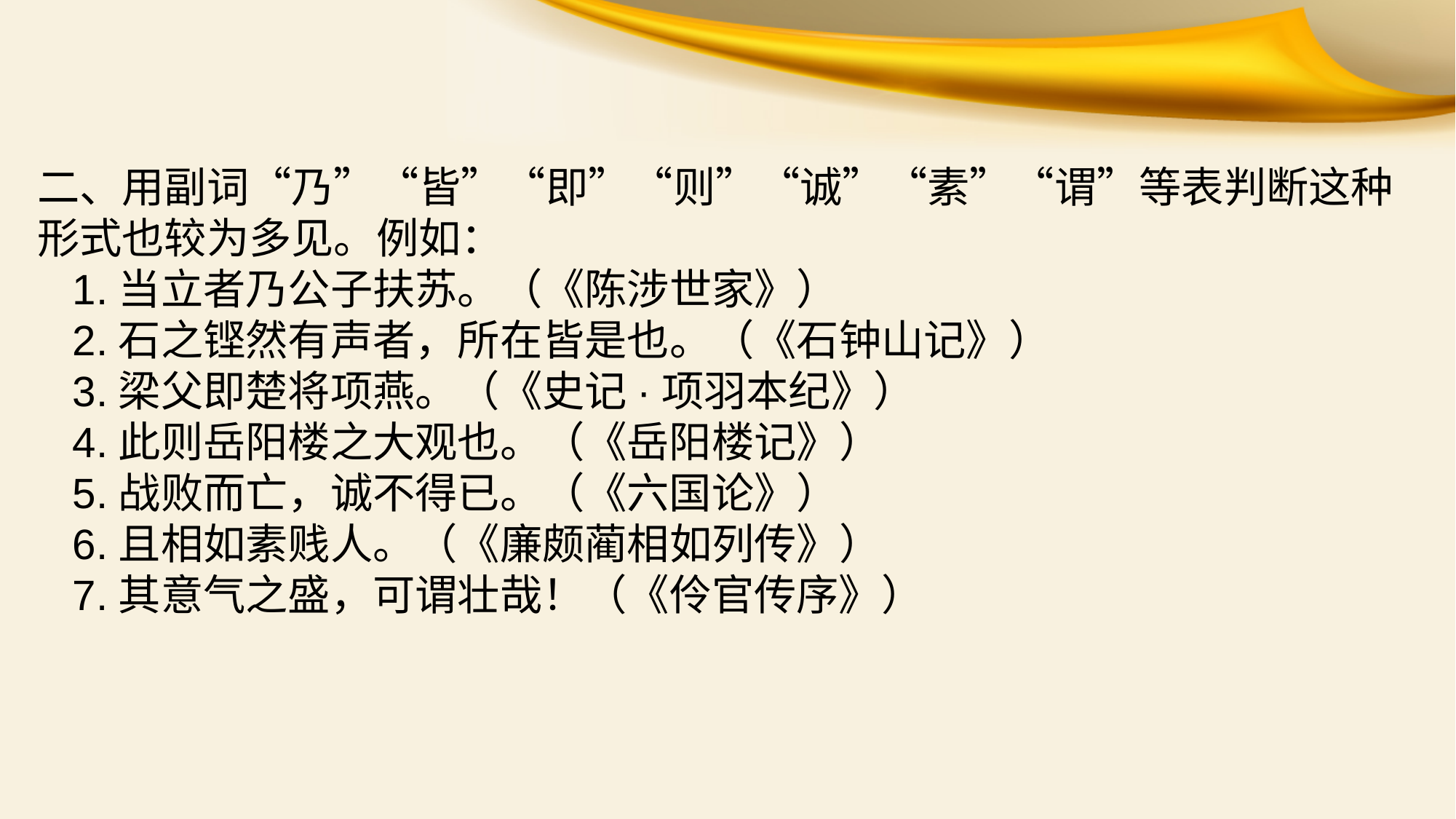

二、用副词“乃”“皆”“即”“则”“诚”“素”“谓”等表判断这种形式也较为多见。例如：
   1.当立者乃公子扶苏。（《陈涉世家》）
   2.石之铿然有声者，所在皆是也。（《石钟山记》）
   3.梁父即楚将项燕。（《史记·项羽本纪》）
   4.此则岳阳楼之大观也。（《岳阳楼记》）
   5.战败而亡，诚不得已。（《六国论》）
   6.且相如素贱人。（《廉颇蔺相如列传》）
   7.其意气之盛，可谓壮哉！（《伶官传序》）